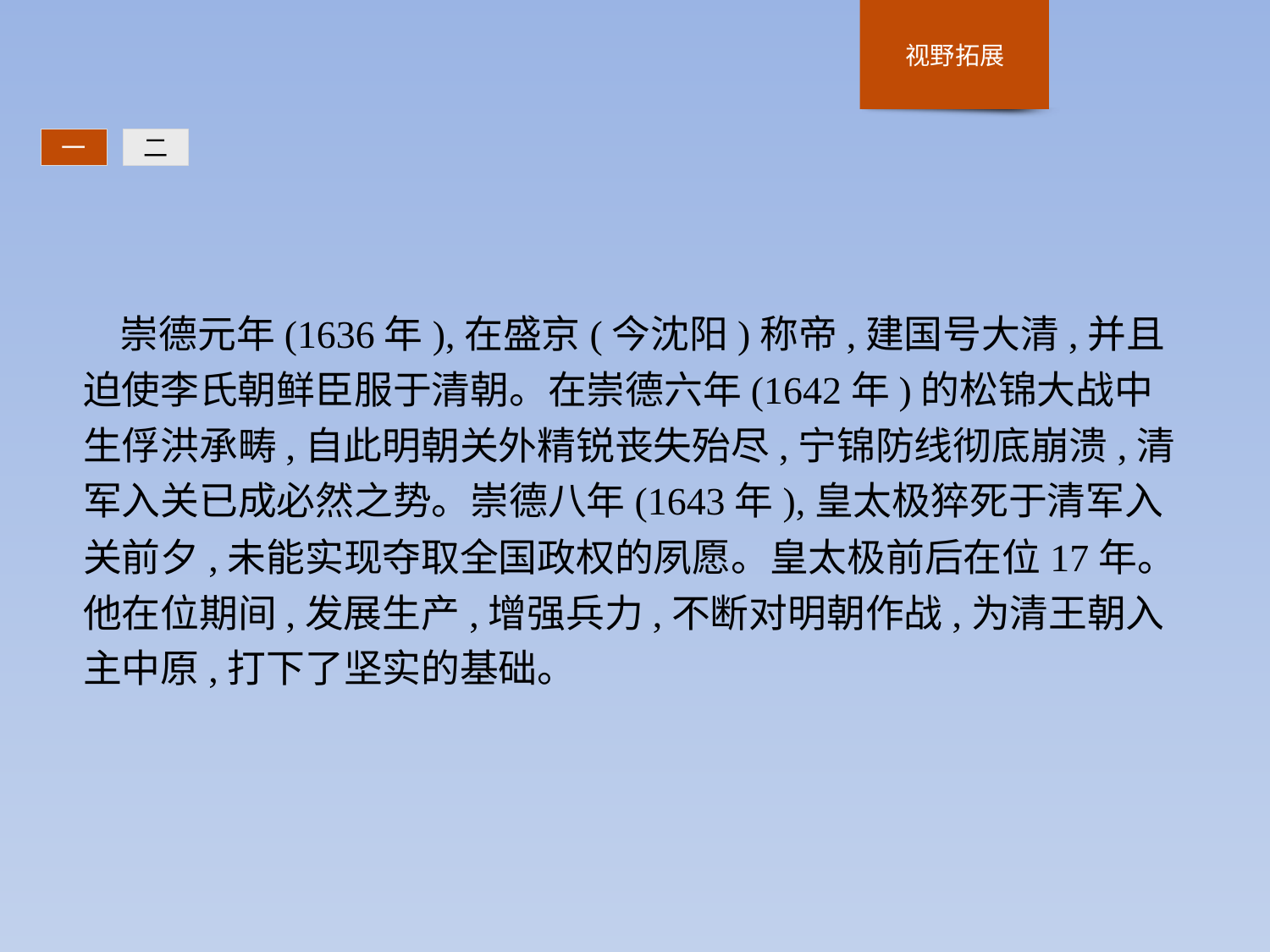

一
二
崇德元年(1636年),在盛京(今沈阳)称帝,建国号大清,并且迫使李氏朝鲜臣服于清朝。在崇德六年(1642年)的松锦大战中生俘洪承畴,自此明朝关外精锐丧失殆尽,宁锦防线彻底崩溃,清军入关已成必然之势。崇德八年(1643年),皇太极猝死于清军入关前夕,未能实现夺取全国政权的夙愿。皇太极前后在位17年。他在位期间,发展生产,增强兵力,不断对明朝作战,为清王朝入主中原,打下了坚实的基础。